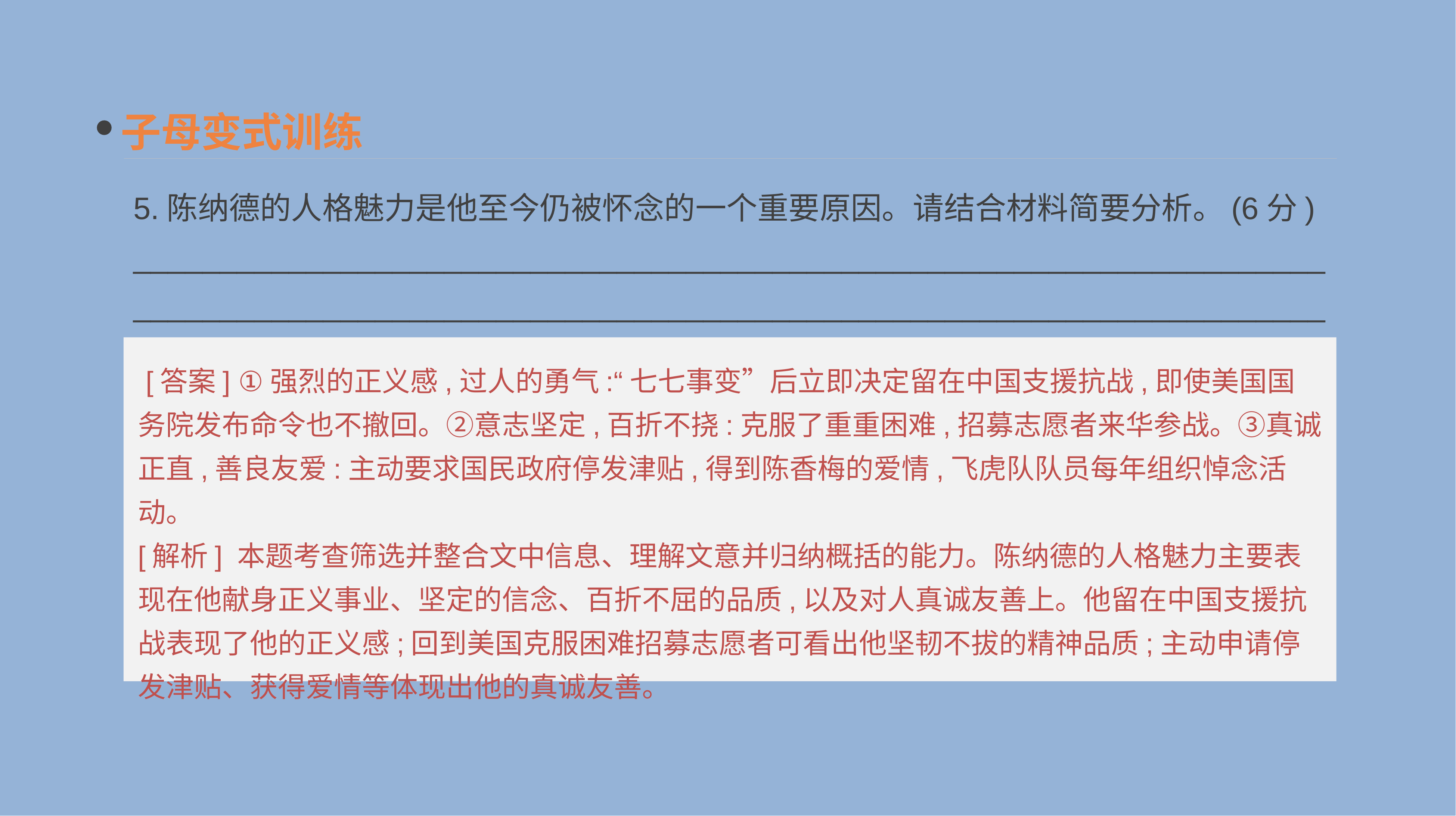

子母变式训练

5.陈纳德的人格魅力是他至今仍被怀念的一个重要原因。请结合材料简要分析。(6分)
__________________________________________________________________________________________________________________________________________________________________________

 [答案] ①强烈的正义感,过人的勇气:“七七事变”后立即决定留在中国支援抗战,即使美国国务院发布命令也不撤回。②意志坚定,百折不挠:克服了重重困难,招募志愿者来华参战。③真诚正直,善良友爱:主动要求国民政府停发津贴,得到陈香梅的爱情,飞虎队队员每年组织悼念活动。
[解析] 本题考查筛选并整合文中信息、理解文意并归纳概括的能力。陈纳德的人格魅力主要表现在他献身正义事业、坚定的信念、百折不屈的品质,以及对人真诚友善上。他留在中国支援抗战表现了他的正义感;回到美国克服困难招募志愿者可看出他坚韧不拔的精神品质;主动申请停发津贴、获得爱情等体现出他的真诚友善。